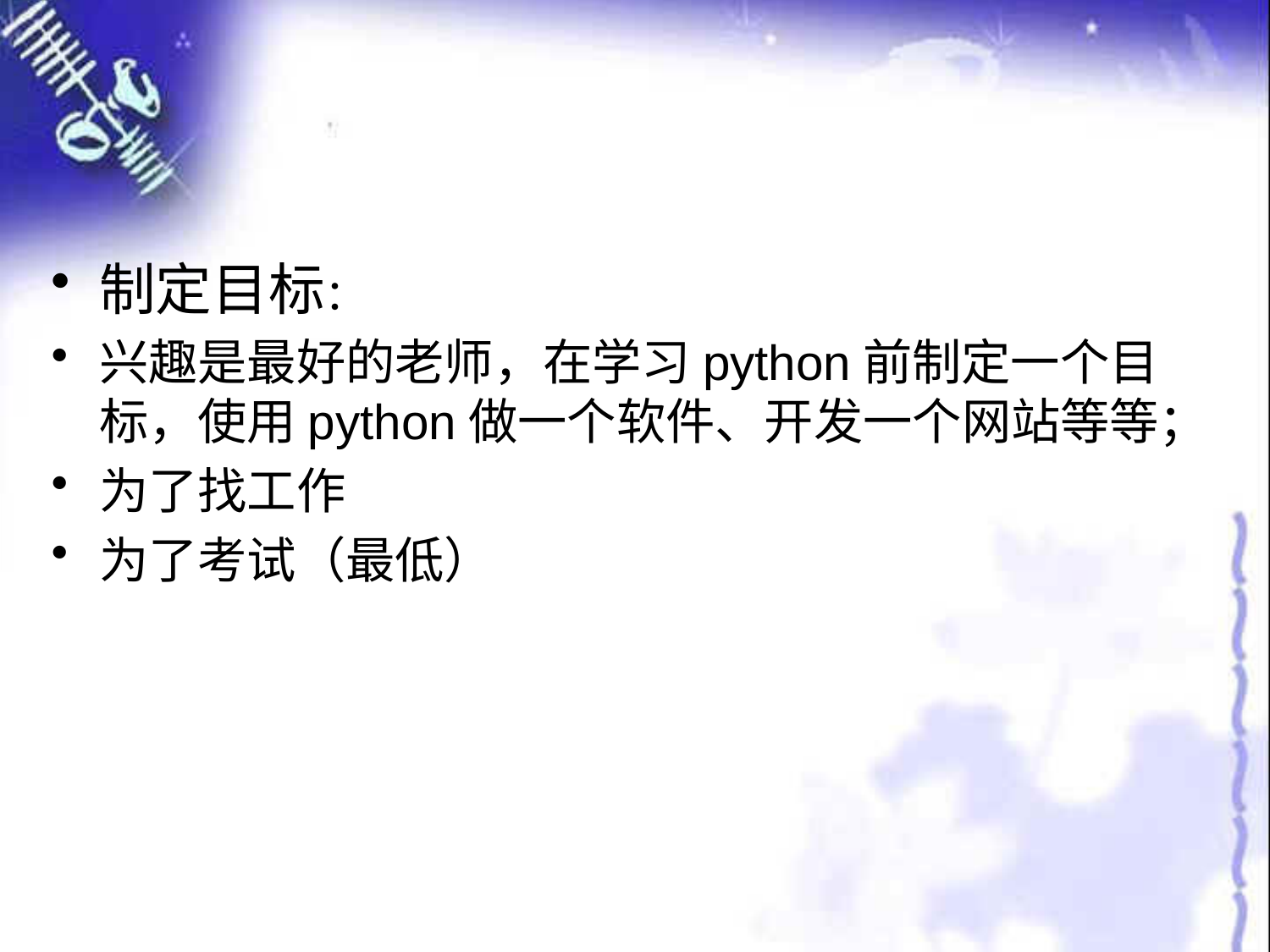

#
制定目标：
兴趣是最好的老师，在学习python前制定一个目标，使用python做一个软件、开发一个网站等等；
为了找工作
为了考试（最低）